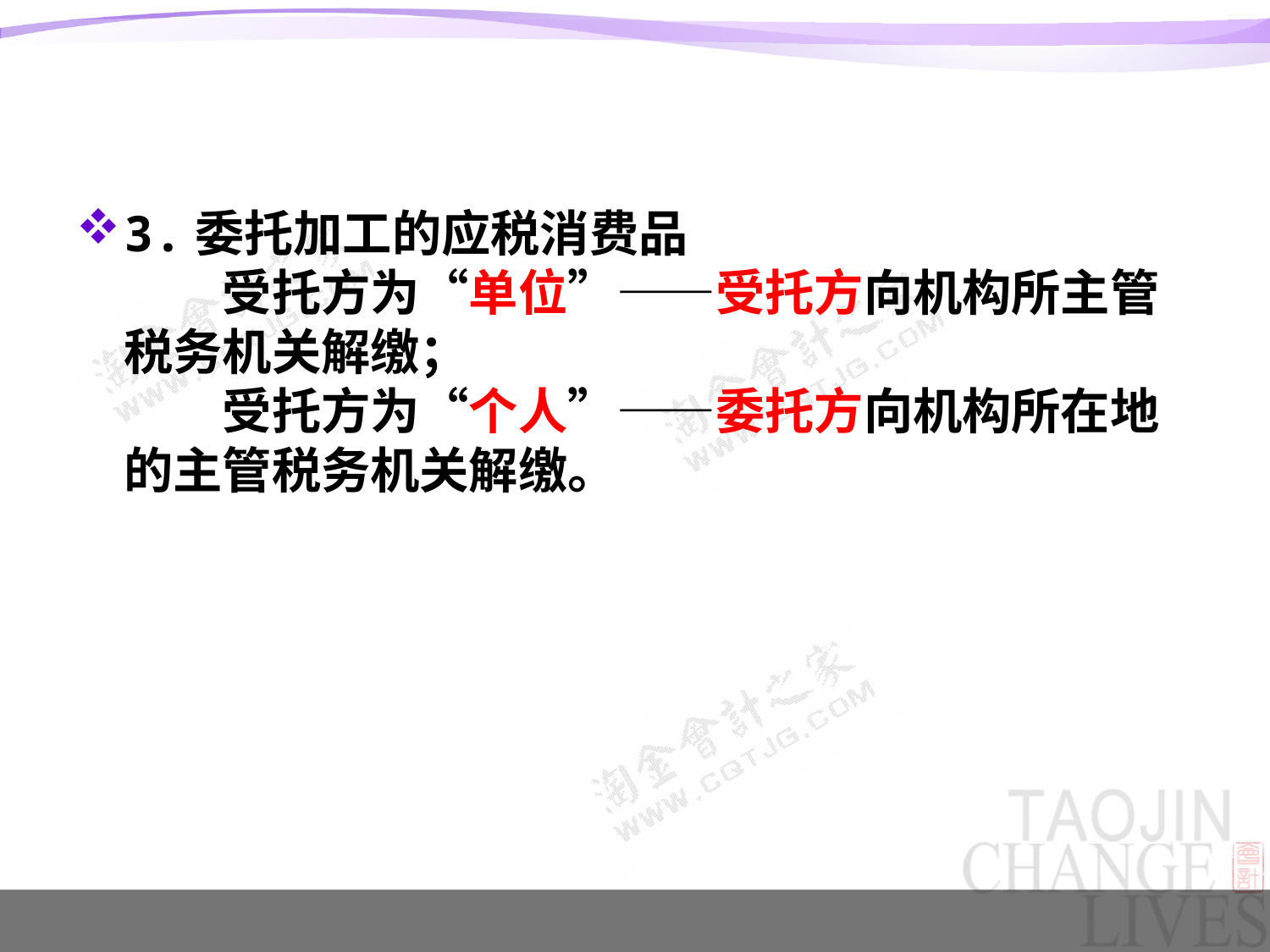

#
3.委托加工的应税消费品
　　受托方为“单位”——受托方向机构所主管税务机关解缴；
　　受托方为“个人”——委托方向机构所在地的主管税务机关解缴。